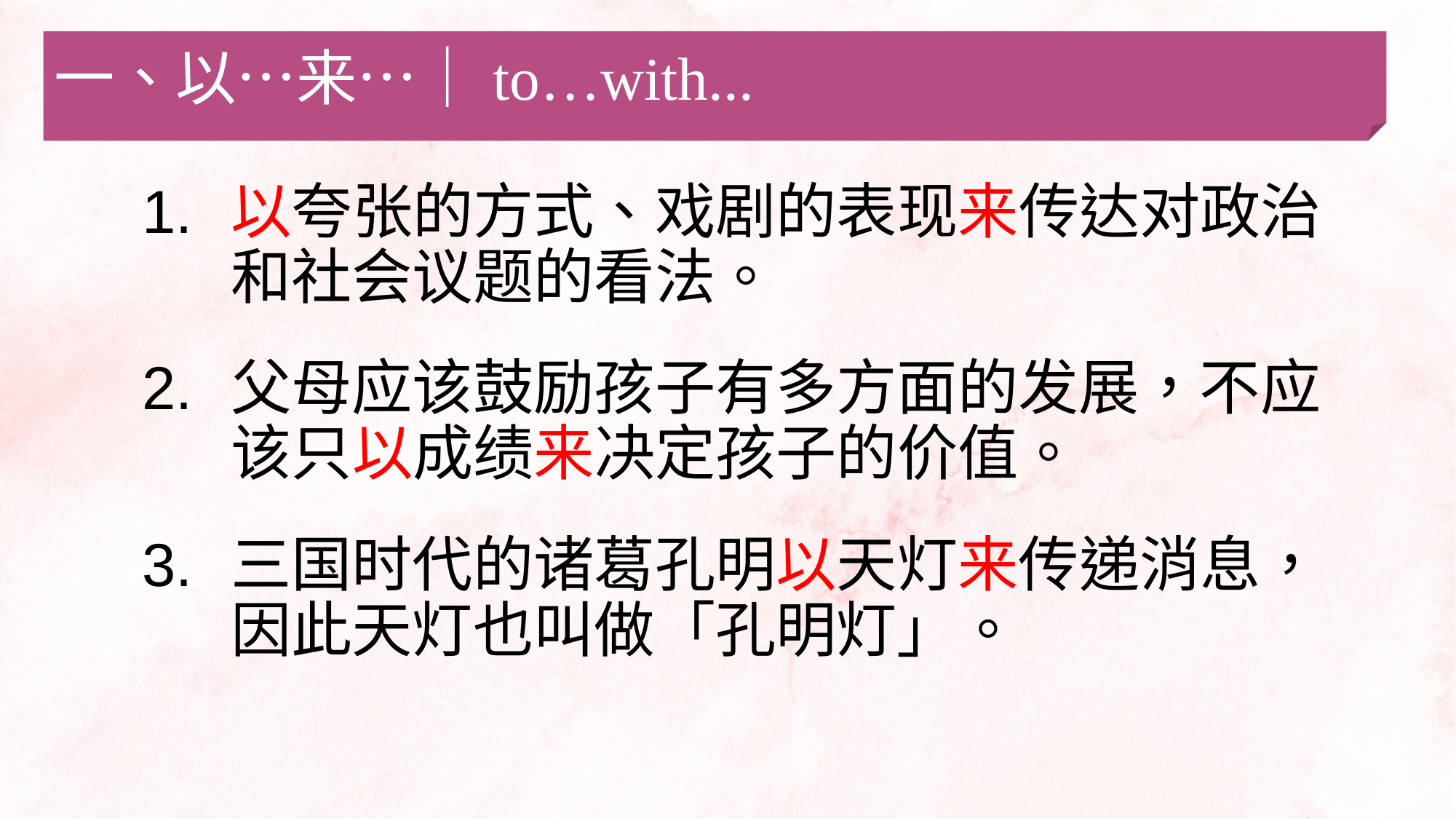

一、以…来…｜to…with...
以夸张的方式、戏剧的表现来传达对政治和社会议题的看法。
父母应该鼓励孩子有多方面的发展，不应该只以成绩来决定孩子的价值。
三国时代的诸葛孔明以天灯来传递消息，因此天灯也叫做「孔明灯」。